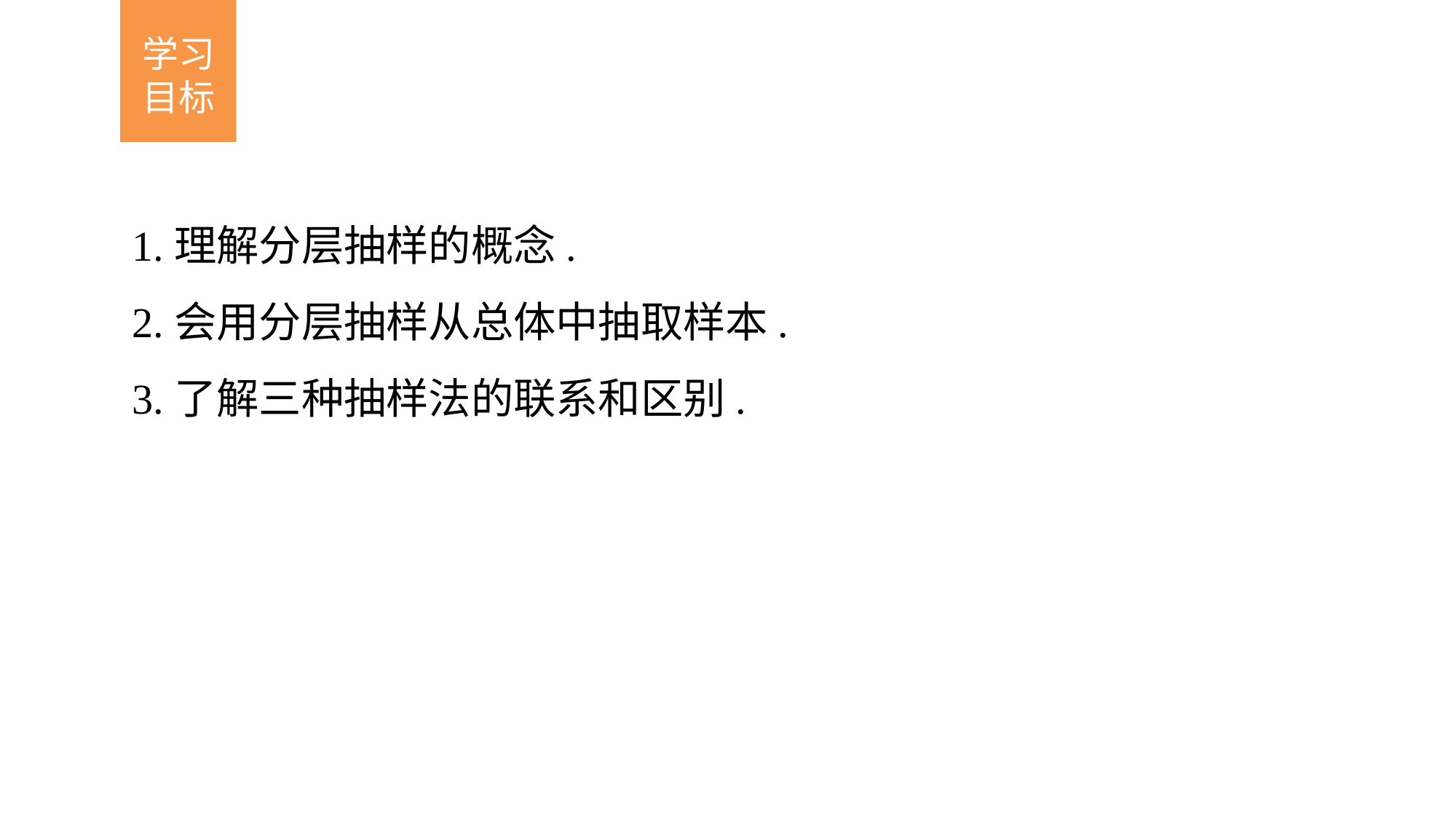

学习目标
1.理解分层抽样的概念.
2.会用分层抽样从总体中抽取样本.
3.了解三种抽样法的联系和区别.